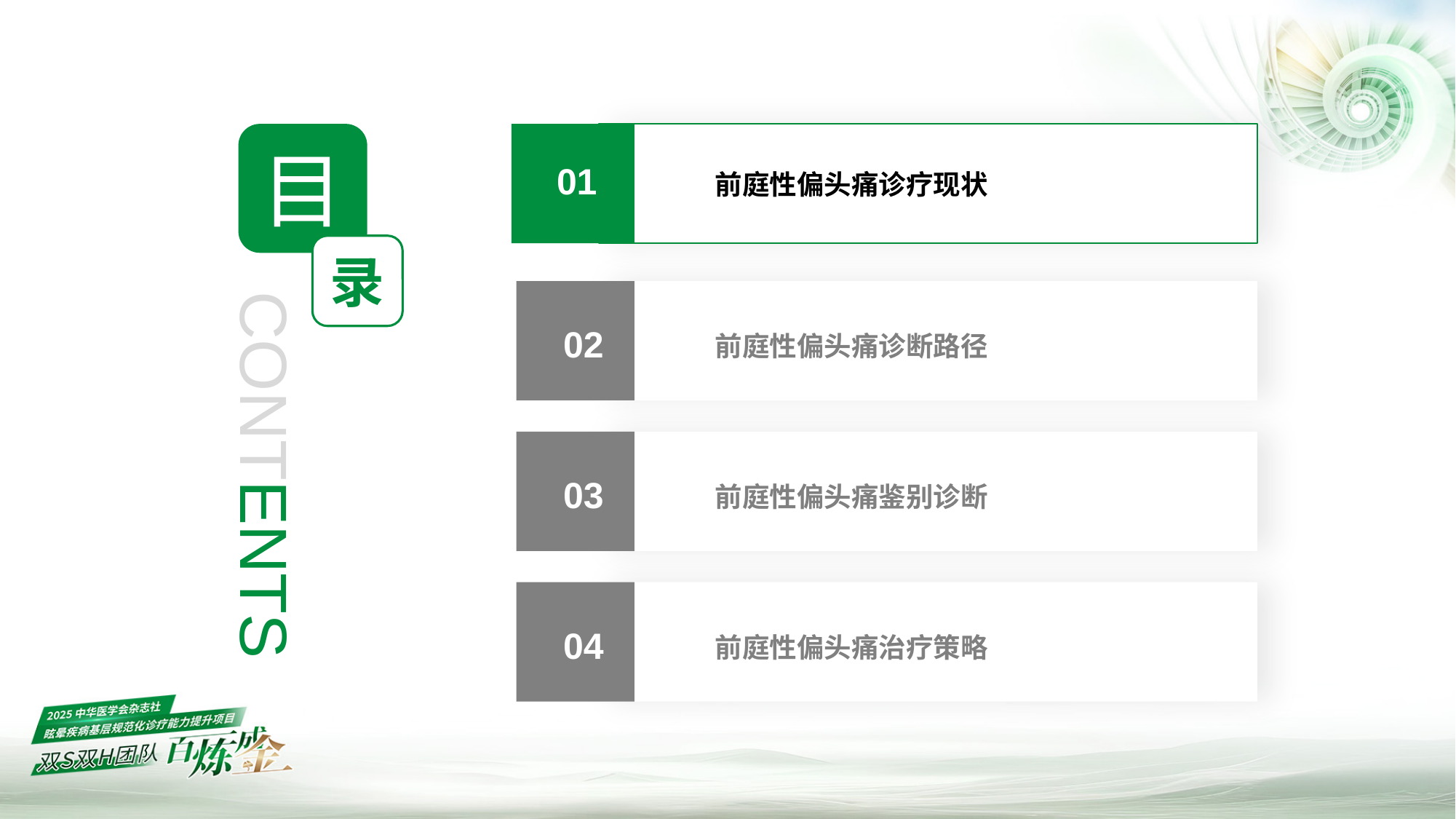

目
录
CONTENTS

前庭性偏头痛诊疗现状
01

前庭性偏头痛诊断路径
02

前庭性偏头痛鉴别诊断
03

前庭性偏头痛治疗策略
04